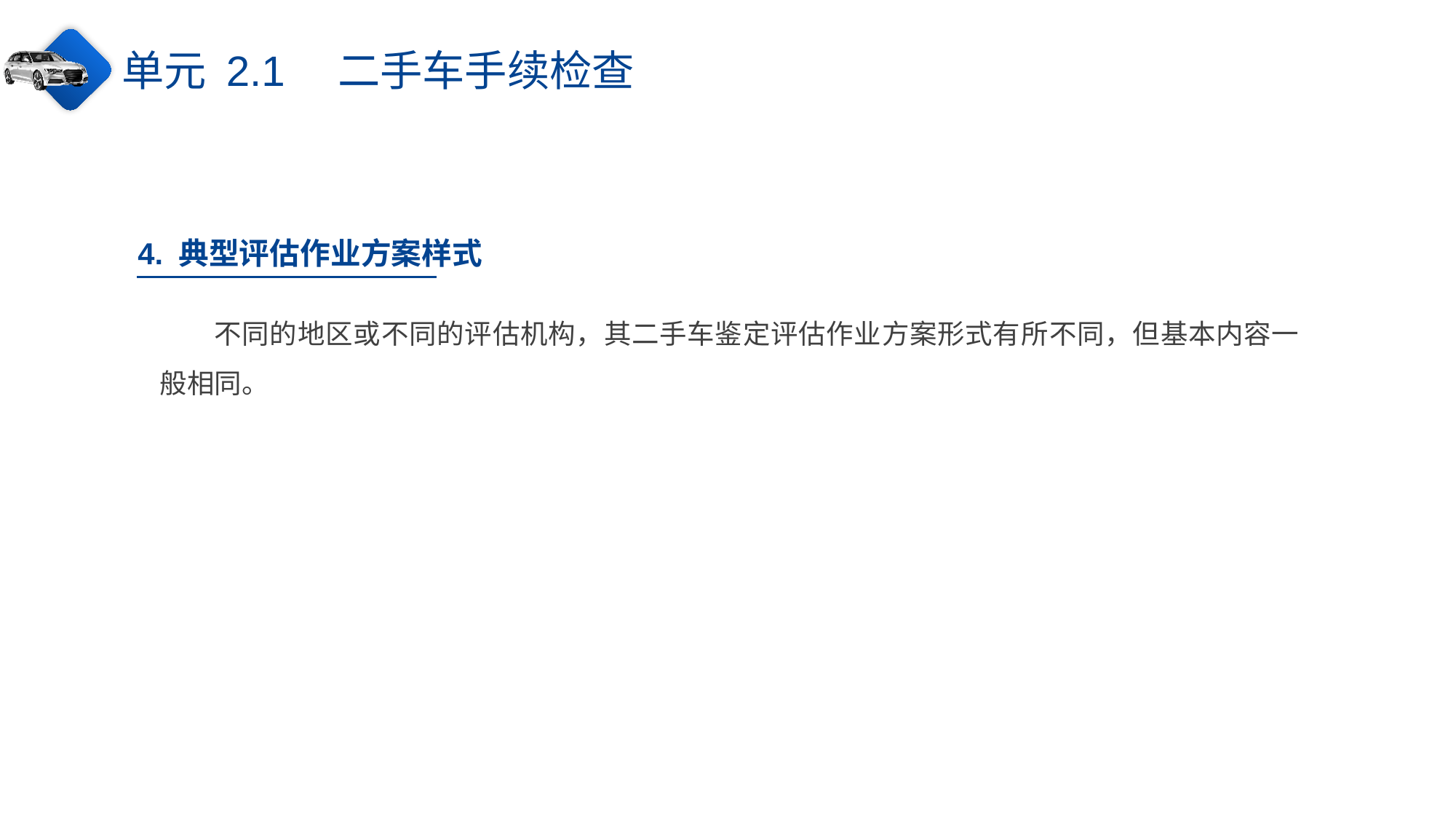

单元 2.1　二手车手续检查
4. 典型评估作业方案样式
不同的地区或不同的评估机构，其二手车鉴定评估作业方案形式有所不同，但基本内容一般相同。